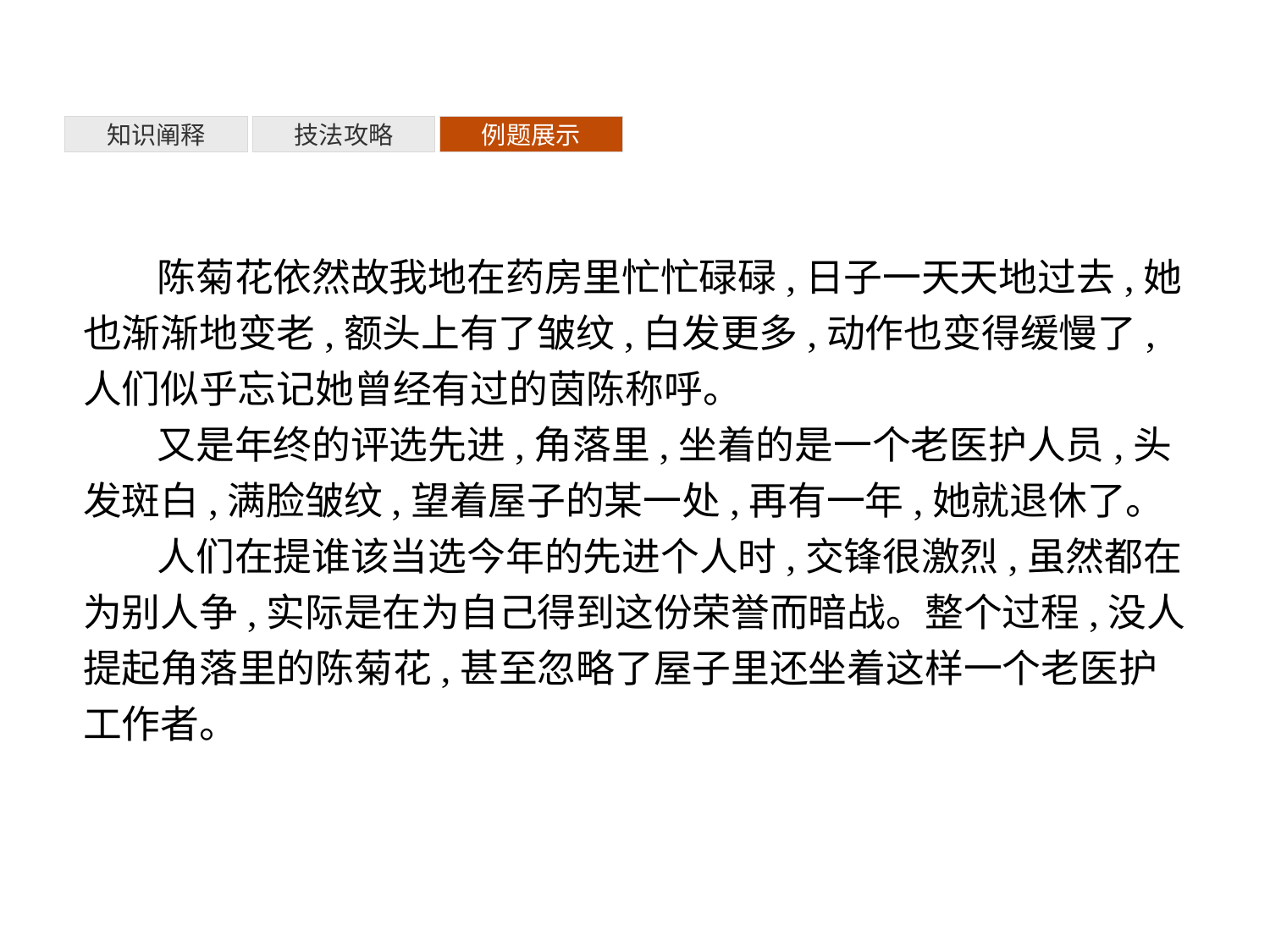

知识阐释
技法攻略
例题展示
陈菊花依然故我地在药房里忙忙碌碌,日子一天天地过去,她也渐渐地变老,额头上有了皱纹,白发更多,动作也变得缓慢了,人们似乎忘记她曾经有过的茵陈称呼。
又是年终的评选先进,角落里,坐着的是一个老医护人员,头发斑白,满脸皱纹,望着屋子的某一处,再有一年,她就退休了。
人们在提谁该当选今年的先进个人时,交锋很激烈,虽然都在为别人争,实际是在为自己得到这份荣誉而暗战。整个过程,没人提起角落里的陈菊花,甚至忽略了屋子里还坐着这样一个老医护工作者。